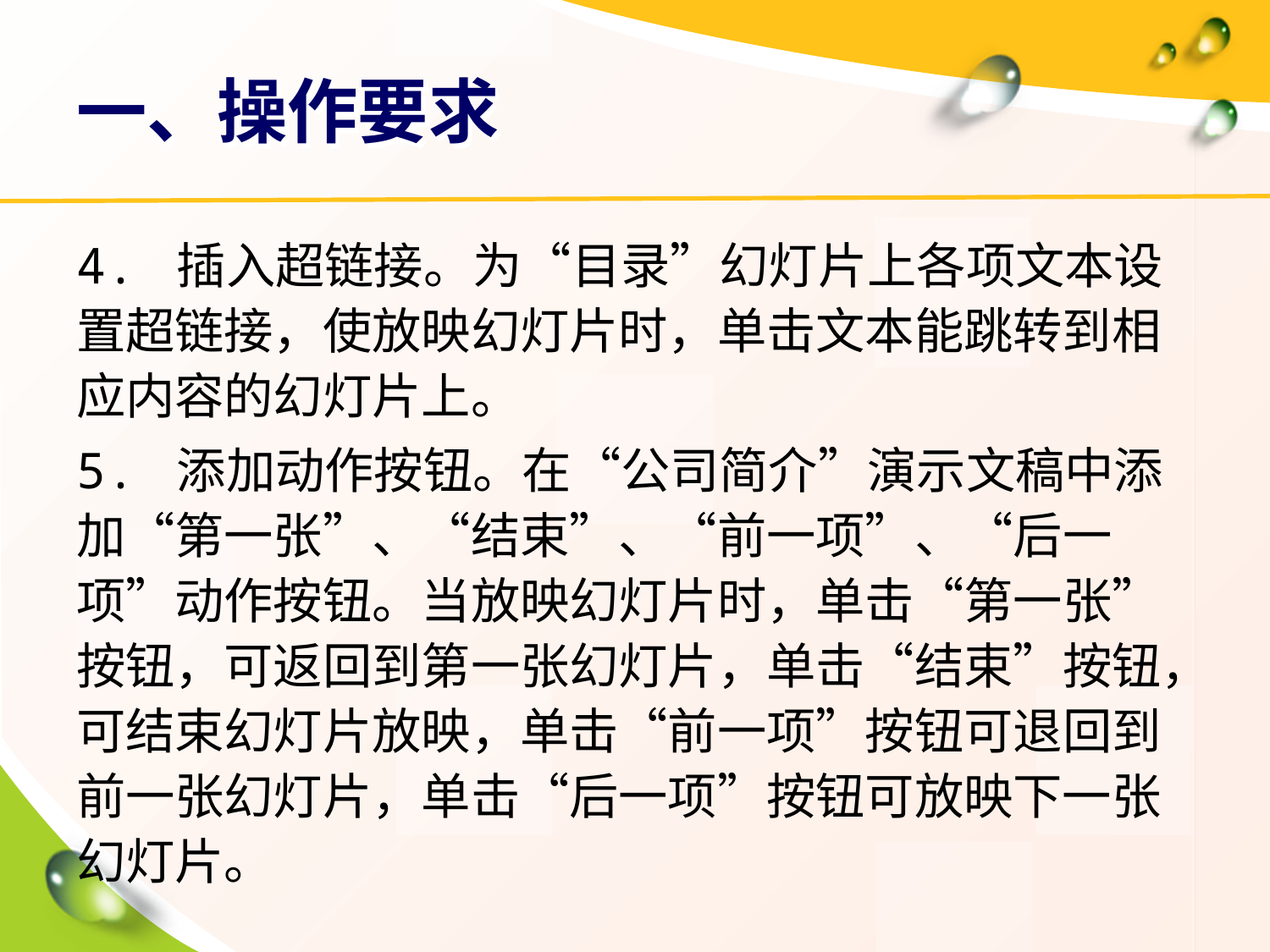

# 一、操作要求
4. 插入超链接。为“目录”幻灯片上各项文本设置超链接，使放映幻灯片时，单击文本能跳转到相应内容的幻灯片上。
5. 添加动作按钮。在“公司简介”演示文稿中添加“第一张”、“结束”、“前一项”、“后一项”动作按钮。当放映幻灯片时，单击“第一张”按钮，可返回到第一张幻灯片，单击“结束”按钮，可结束幻灯片放映，单击“前一项”按钮可退回到前一张幻灯片，单击“后一项”按钮可放映下一张幻灯片。